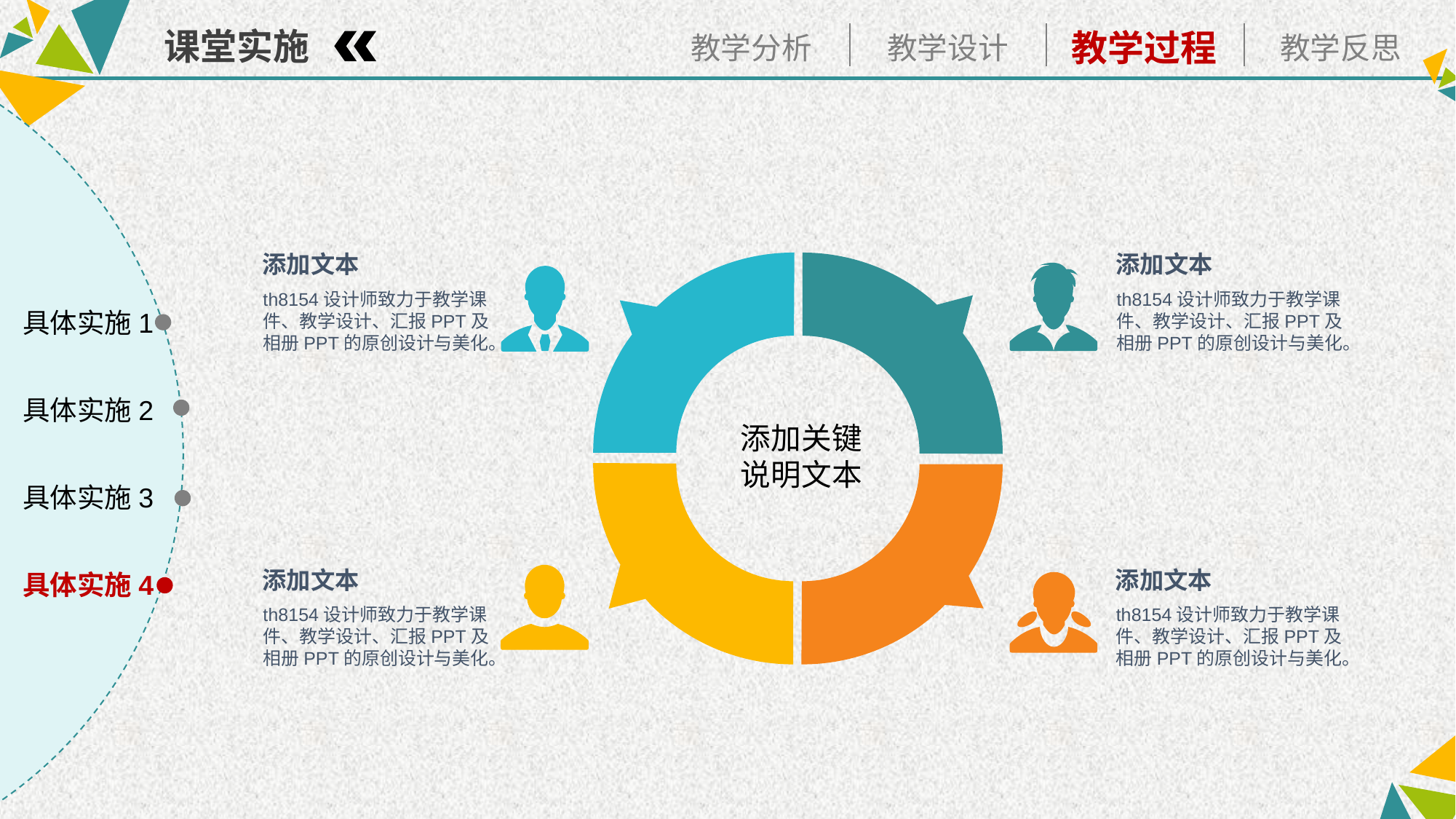

课堂实施

添加文本
th8154设计师致力于教学课件、教学设计、汇报PPT及相册PPT的原创设计与美化。
添加文本
th8154设计师致力于教学课件、教学设计、汇报PPT及相册PPT的原创设计与美化。

具体实施1

具体实施2

添加关键说明文本
具体实施3

具体实施4
添加文本
th8154设计师致力于教学课件、教学设计、汇报PPT及相册PPT的原创设计与美化。

添加文本
th8154设计师致力于教学课件、教学设计、汇报PPT及相册PPT的原创设计与美化。